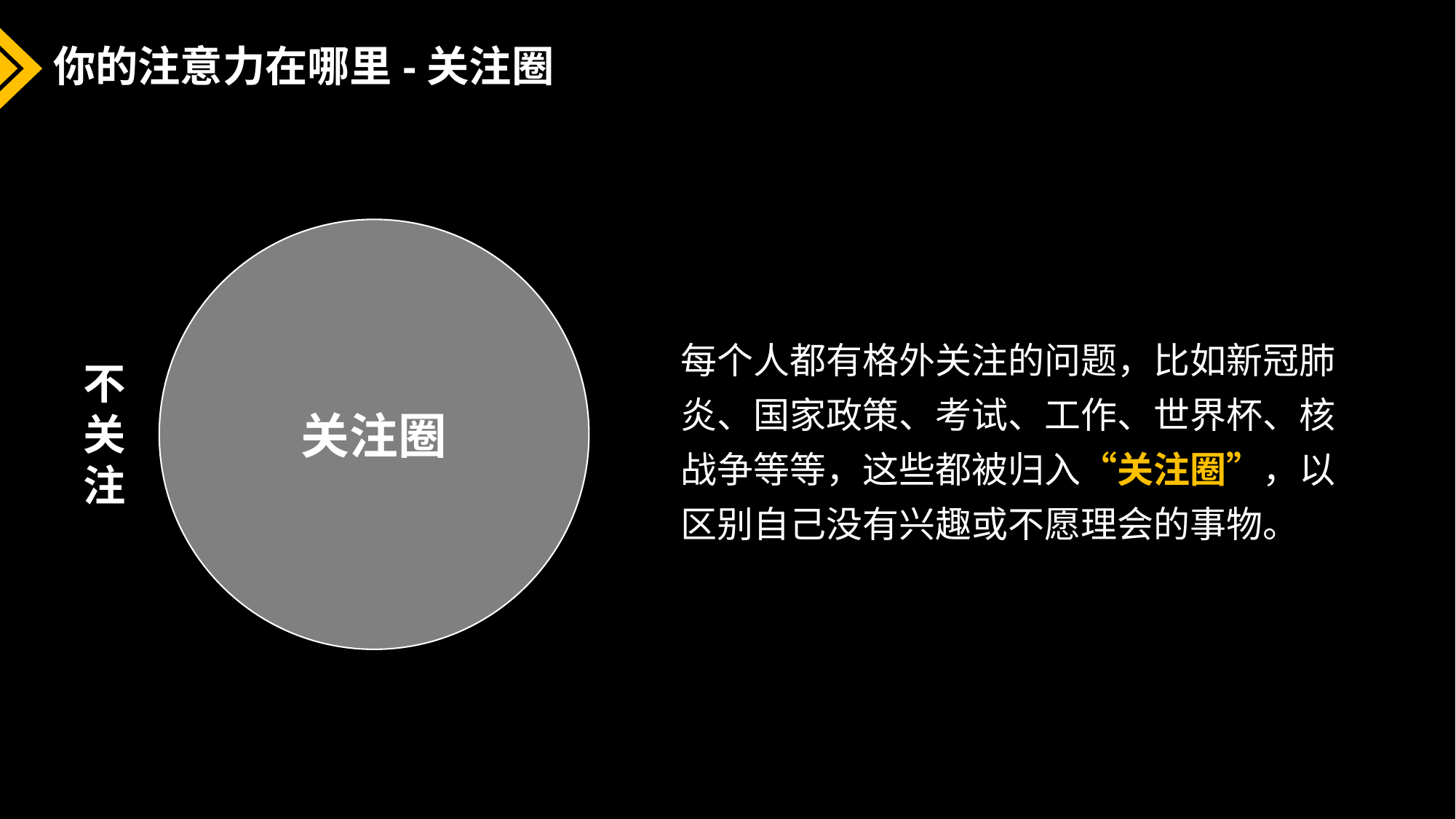

# 你的注意力在哪里-关注圈
关注圈
每个人都有格外关注的问题，比如新冠肺炎、国家政策、考试、工作、世界杯、核战争等等，这些都被归入“关注圈”，以区别自己没有兴趣或不愿理会的事物。
不关注